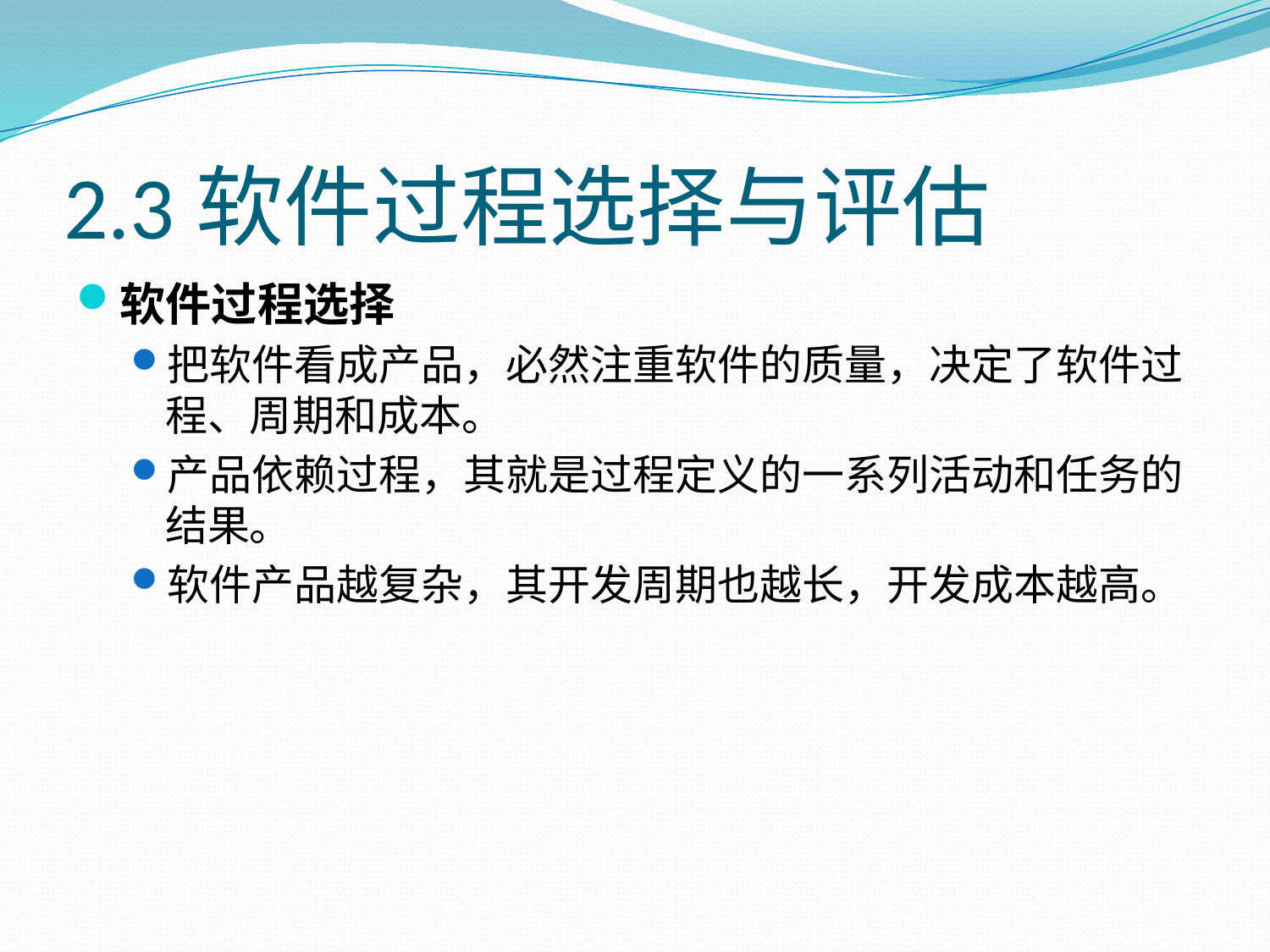

# 2.3软件过程选择与评估
软件过程选择
把软件看成产品，必然注重软件的质量，决定了软件过程、周期和成本。
产品依赖过程，其就是过程定义的一系列活动和任务的结果。
软件产品越复杂，其开发周期也越长，开发成本越高。